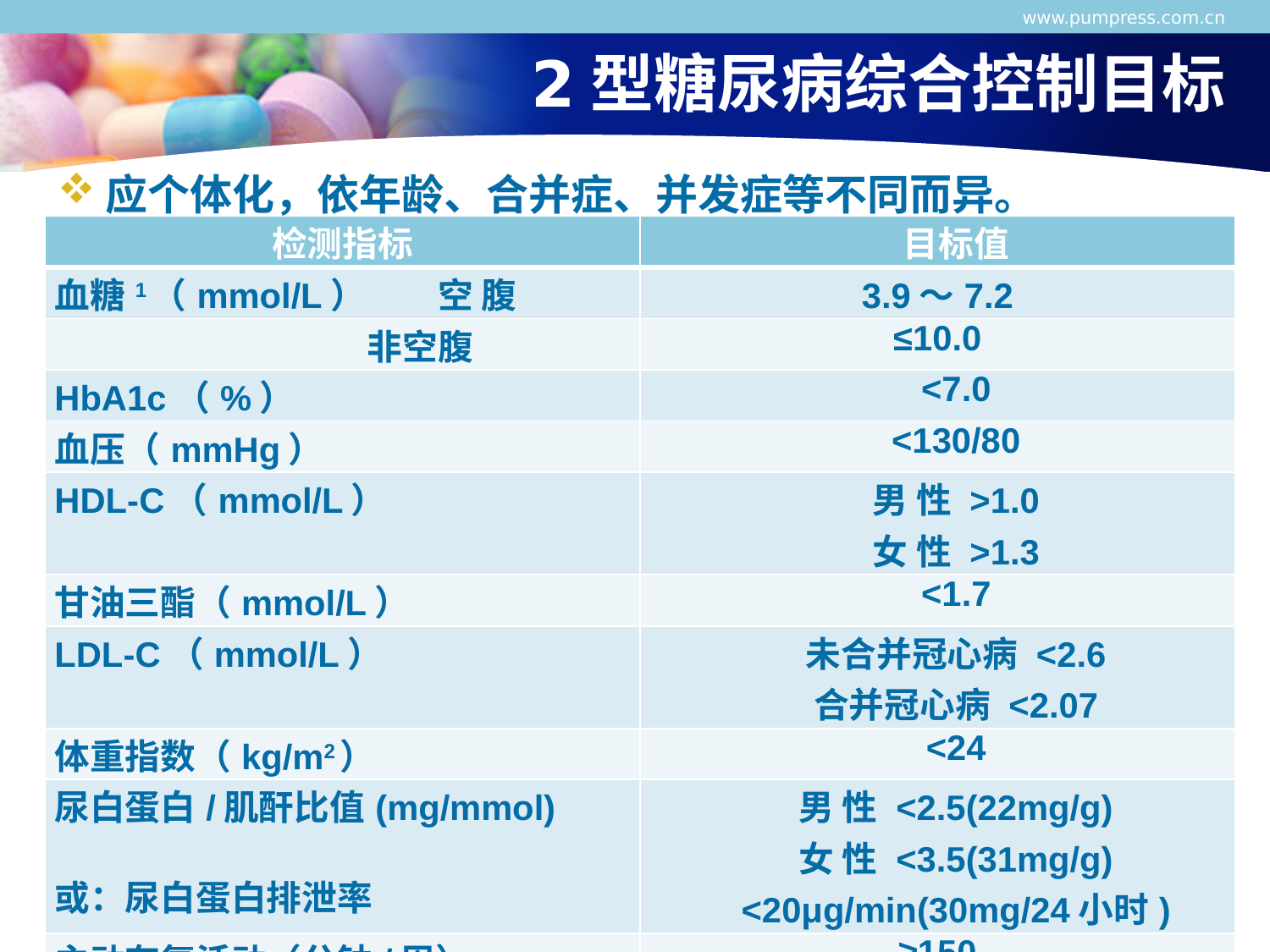

www.pumpress.com.cn
# 2型糖尿病综合控制目标
应个体化，依年龄、合并症、并发症等不同而异。
| 检测指标 | 目标值 |
| --- | --- |
| 血糖1（mmol/L） 空 腹 | 3.9～7.2 |
| 非空腹 | ≤10.0 |
| HbA1c（%） | <7.0 |
| 血压（mmHg） | <130/80 |
| HDL-C（mmol/L） | 男 性 >1.0 女 性 >1.3 |
| 甘油三酯（mmol/L） | <1.7 |
| LDL-C（mmol/L） | 未合并冠心病 <2.6 合并冠心病 <2.07 |
| 体重指数（kg/m2） | <24 |
| 尿白蛋白/肌酐比值(mg/mmol) 或：尿白蛋白排泄率 | 男 性 <2.5(22mg/g) 女 性 <3.5(31mg/g) <20μg/min(30mg/24小时) |
| 主动有氧活动（分钟/周） | ≥150 |
| 注：1毛细血管血糖；1mmHg=0.133kPa；HbA1c：糖化血红蛋白；HDL-C：高密度脂蛋白胆固醇；LDL-C：低密度脂蛋白胆固醇 |  |